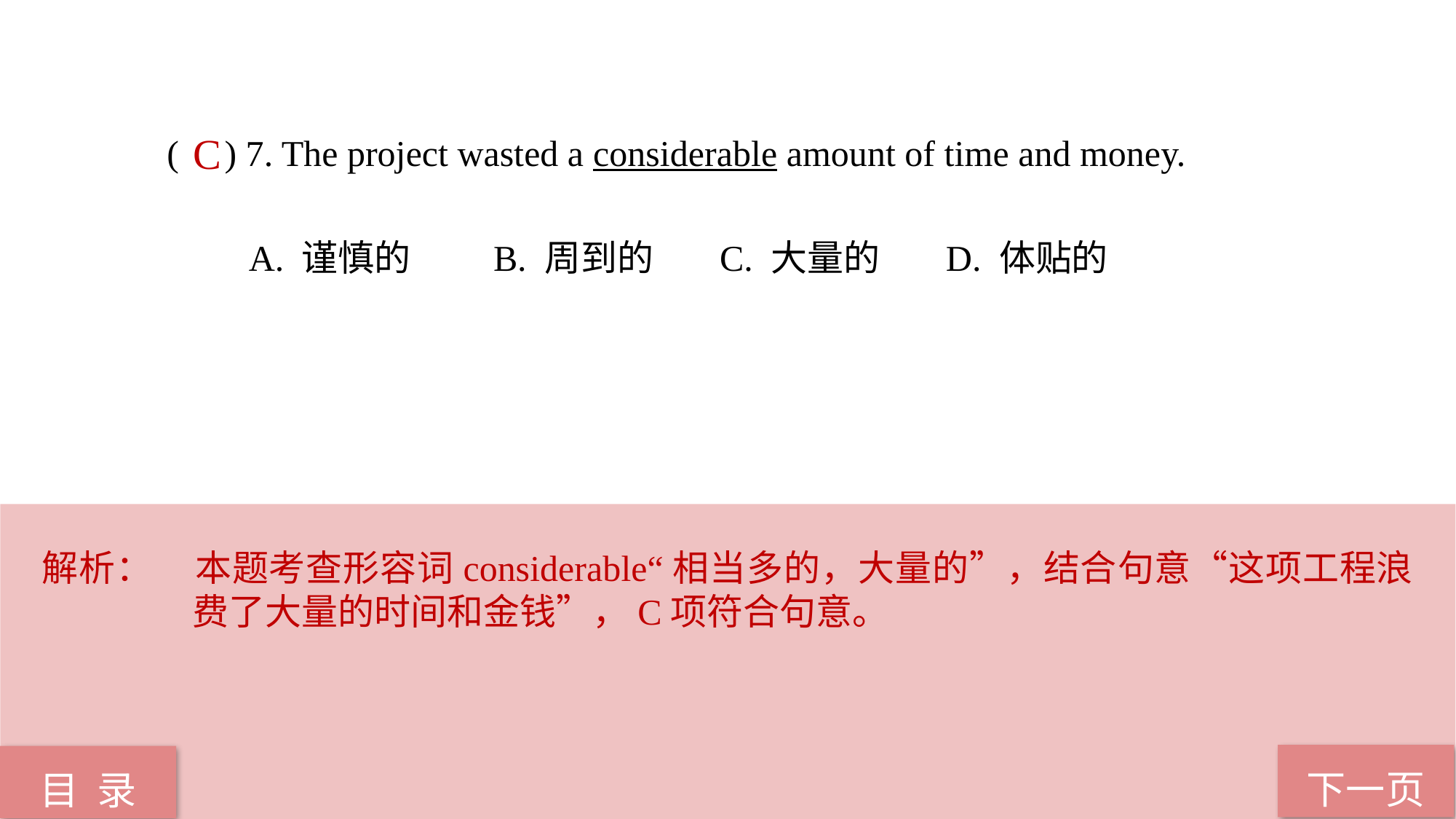

(     ) 7. The project wasted a considerable amount of time and money.

         A. 谨慎的         B. 周到的       C. 大量的       D. 体贴的
C
解析：	本题考查形容词considerable“相当多的，大量的”，结合句意“这项工程浪费了大量的时间和金钱”，C项符合句意。